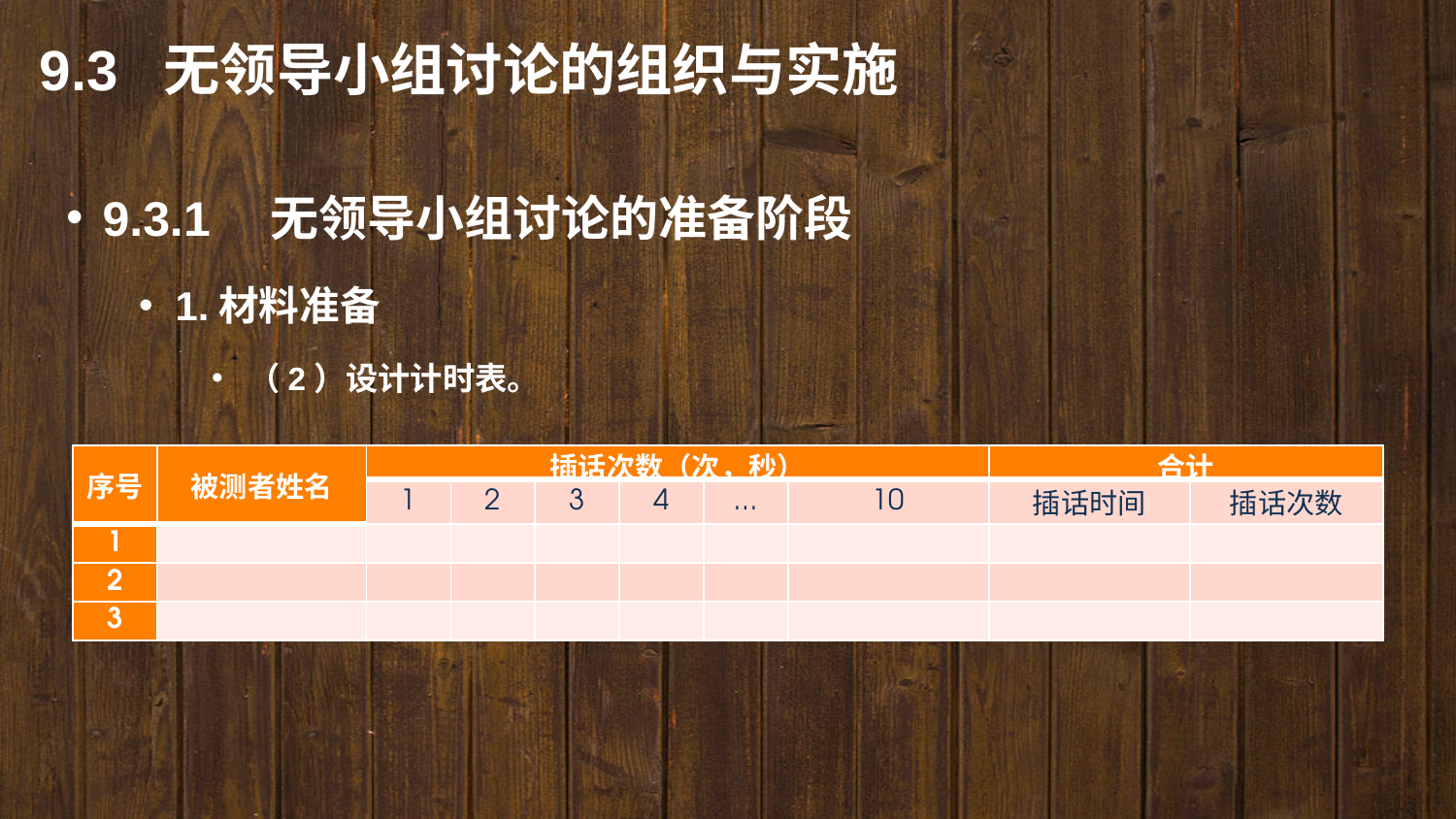

9.3  无领导小组讨论的组织与实施
9.3.1　无领导小组讨论的准备阶段
1.材料准备
（2）设计计时表。
| 序号 | 被测者姓名 | 插话次数（次，秒） |  |  |  |  |  | 合计 |  |
| --- | --- | --- | --- | --- | --- | --- | --- | --- | --- |
|  |  | 1 | 2 | 3 | 4 | … | 10 | 插话时间 | 插话次数 |
| 1 |  |  |  |  |  |  |  |  |  |
| 2 |  |  |  |  |  |  |  |  |  |
| 3 |  |  |  |  |  |  |  |  |  |